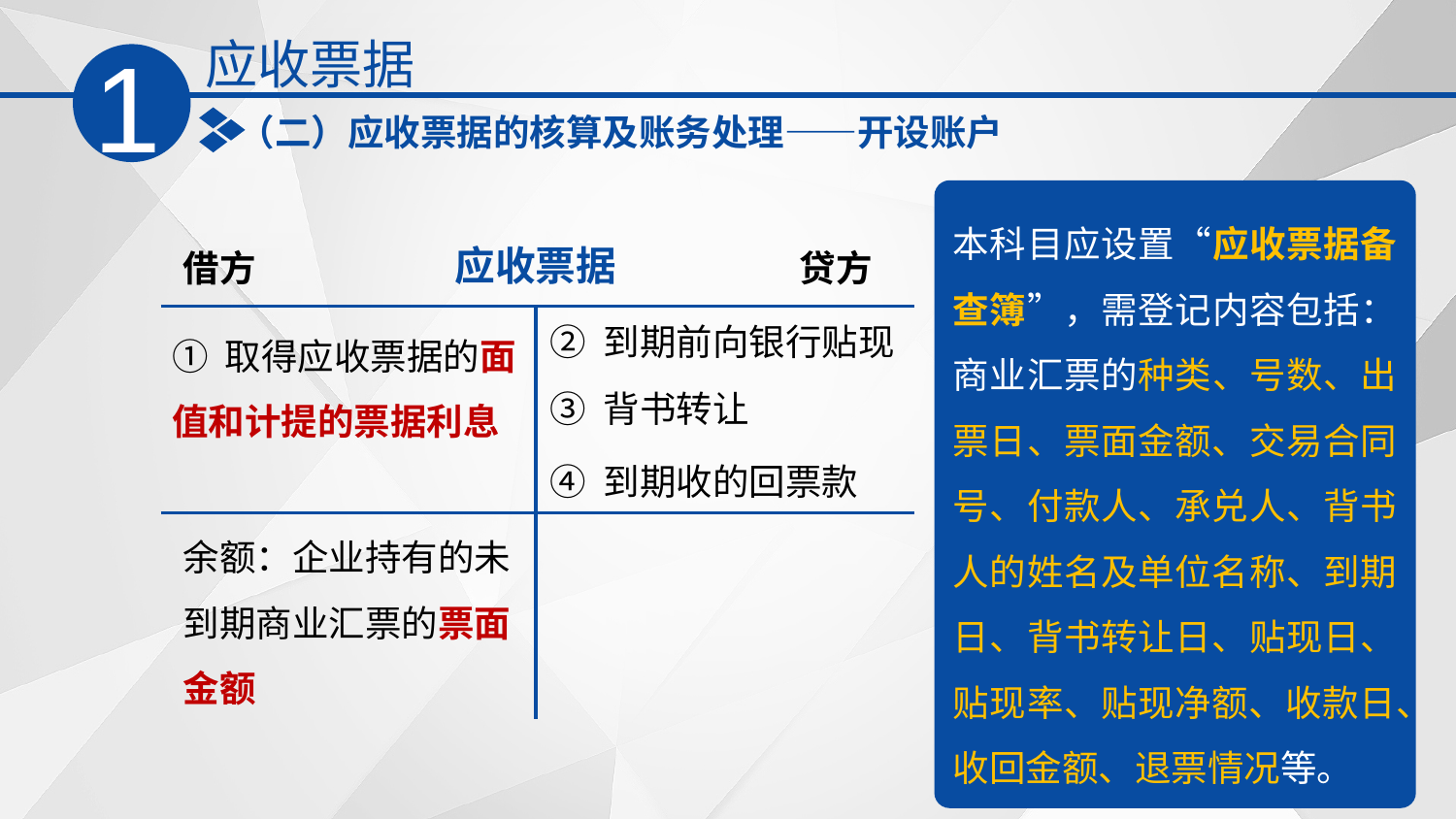

应收票据
1

（二）应收票据的核算及账务处理——开设账户

本科目应设置“应收票据备查簿”，需登记内容包括：商业汇票的种类、号数、出票日、票面金额、交易合同号、付款人、承兑人、背书人的姓名及单位名称、到期日、背书转让日、贴现日、贴现率、贴现净额、收款日、收回金额、退票情况等。
应收票据
借方
贷方
① 取得应收票据的面值和计提的票据利息
② 到期前向银行贴现
③ 背书转让
④ 到期收的回票款
余额：企业持有的未到期商业汇票的票面金额